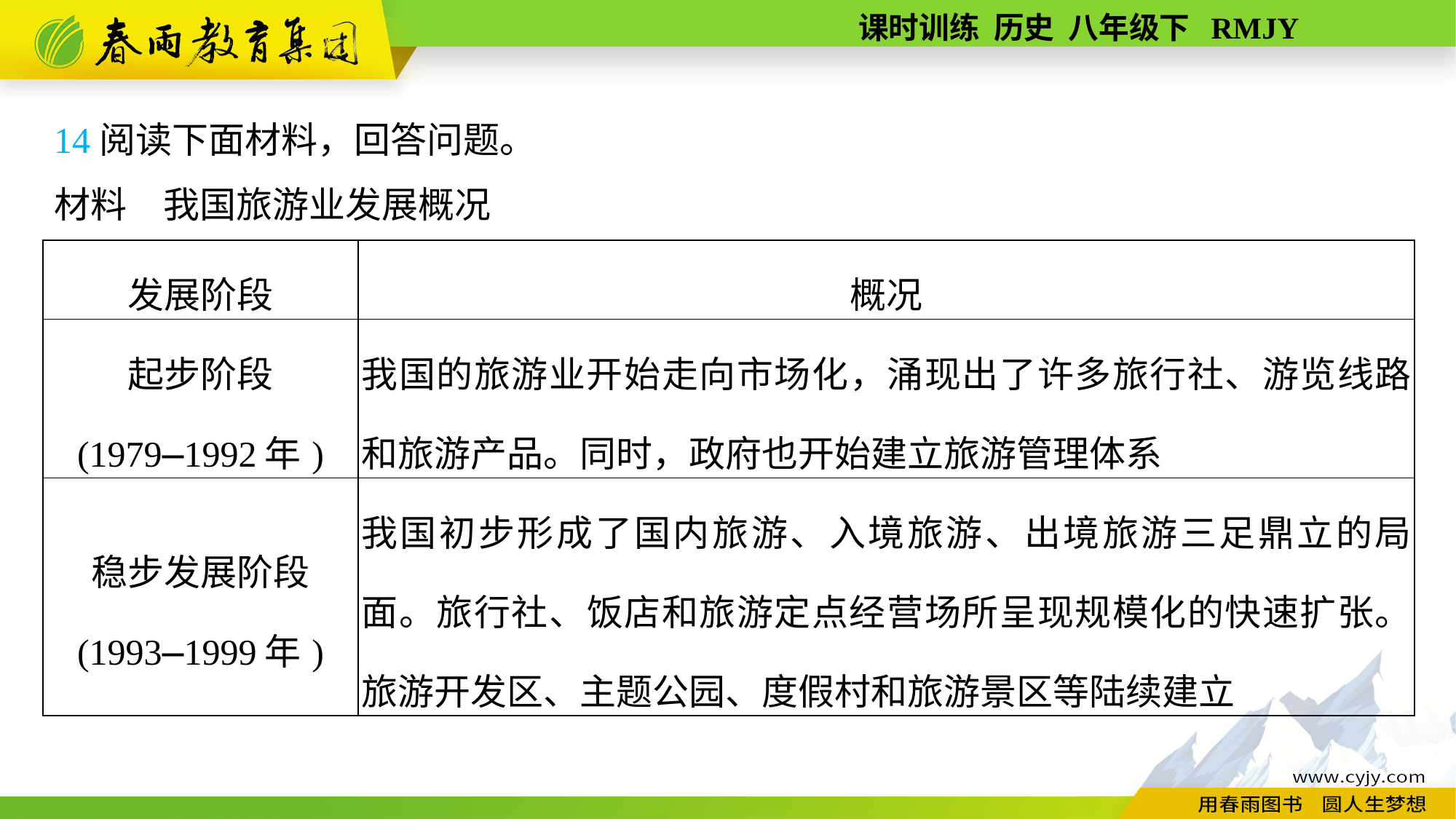

14阅读下面材料，回答问题。
材料　我国旅游业发展概况
| 发展阶段 | 概况 |
| --- | --- |
| 起步阶段 (1979—1992年) | 我国的旅游业开始走向市场化，涌现出了许多旅行社、游览线路和旅游产品。同时，政府也开始建立旅游管理体系 |
| 稳步发展阶段 (1993—1999年) | 我国初步形成了国内旅游、入境旅游、出境旅游三足鼎立的局面。旅行社、饭店和旅游定点经营场所呈现规模化的快速扩张。旅游开发区、主题公园、度假村和旅游景区等陆续建立 |